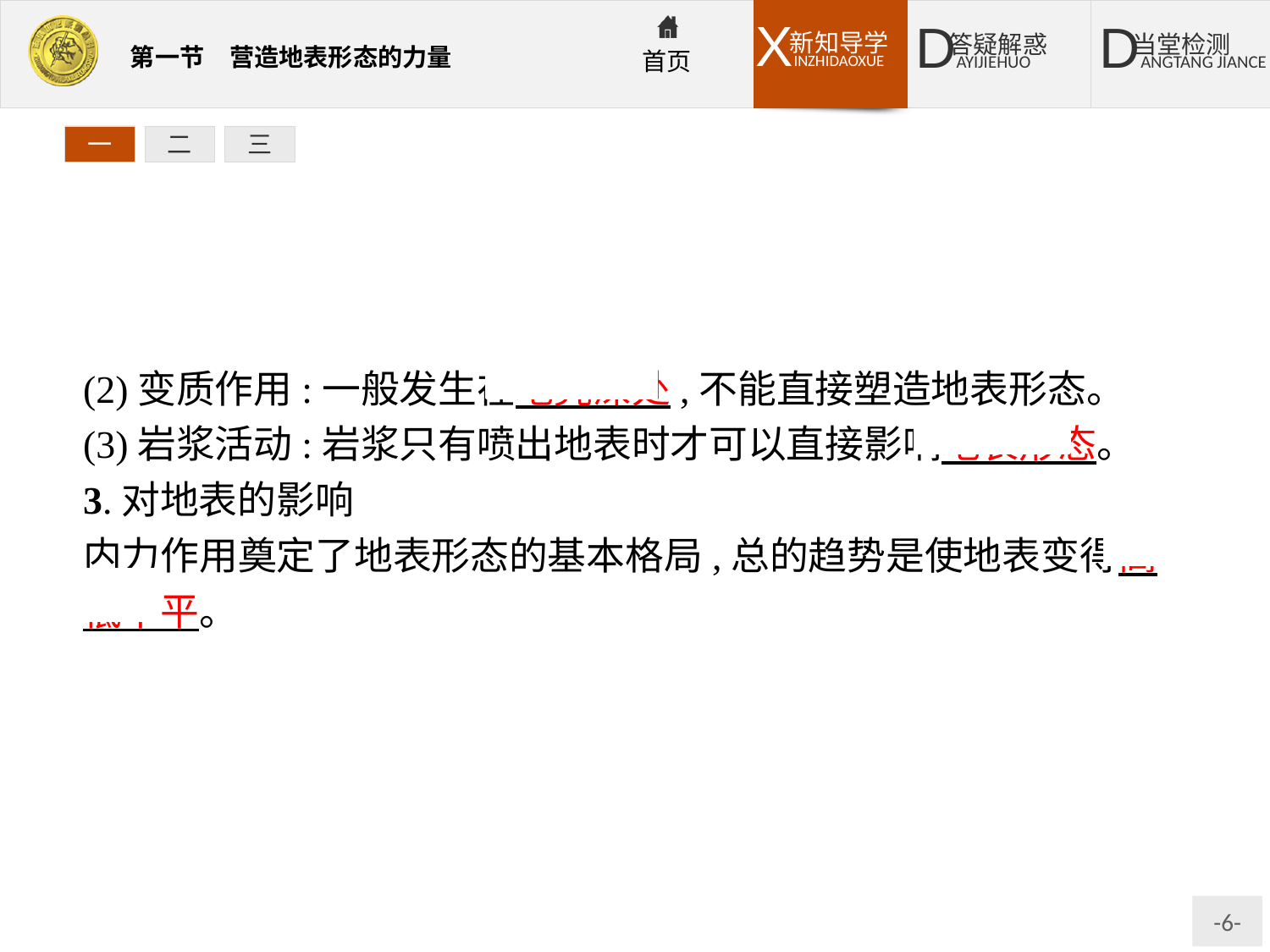

一
二
三
(2)变质作用:一般发生在地壳深处,不能直接塑造地表形态。
(3)岩浆活动:岩浆只有喷出地表时才可以直接影响地表形态。
3.对地表的影响
内力作用奠定了地表形态的基本格局,总的趋势是使地表变得高低不平。